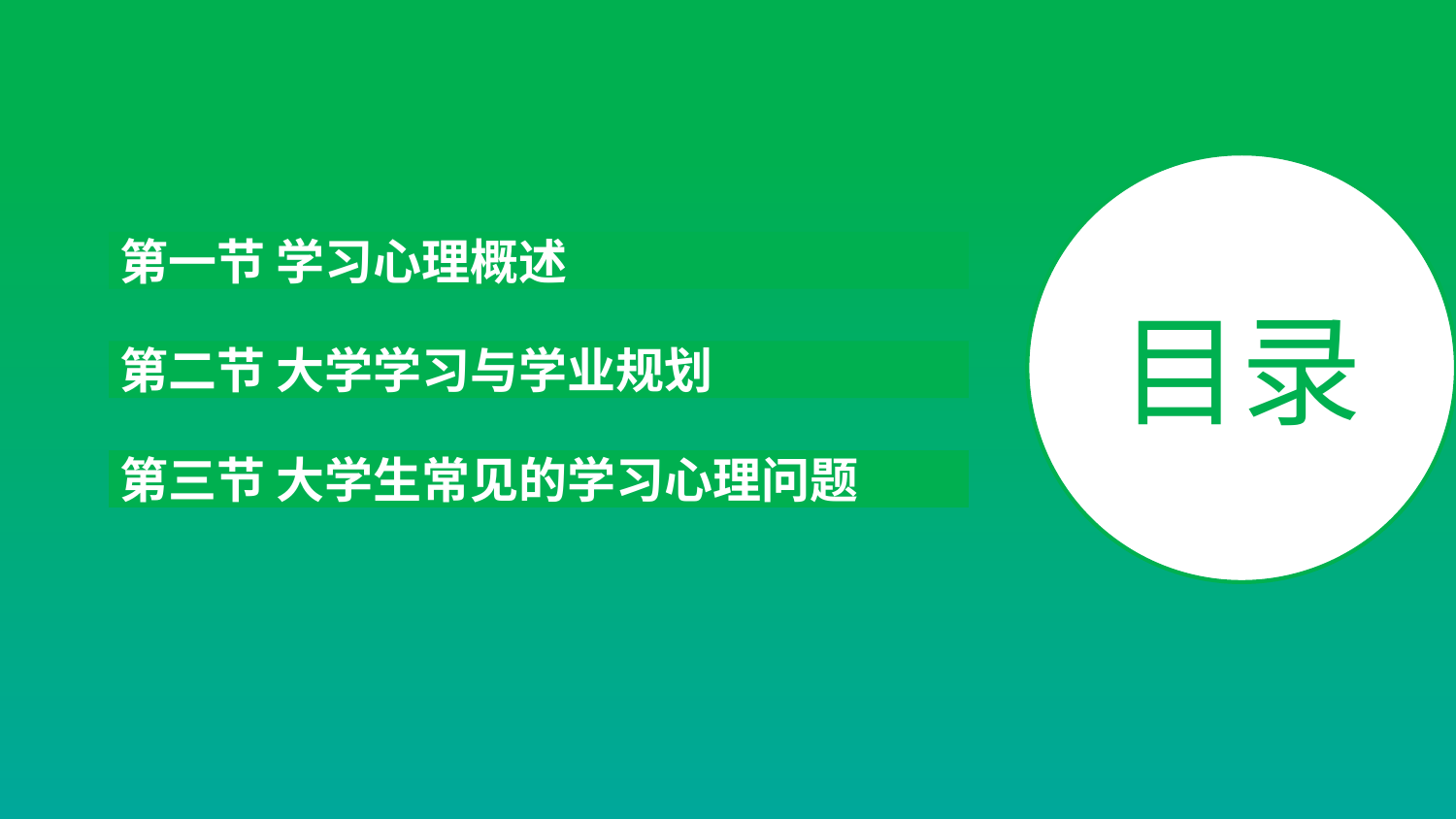

第一节 学习心理概述
目录
第二节 大学学习与学业规划
第三节 大学生常见的学习心理问题